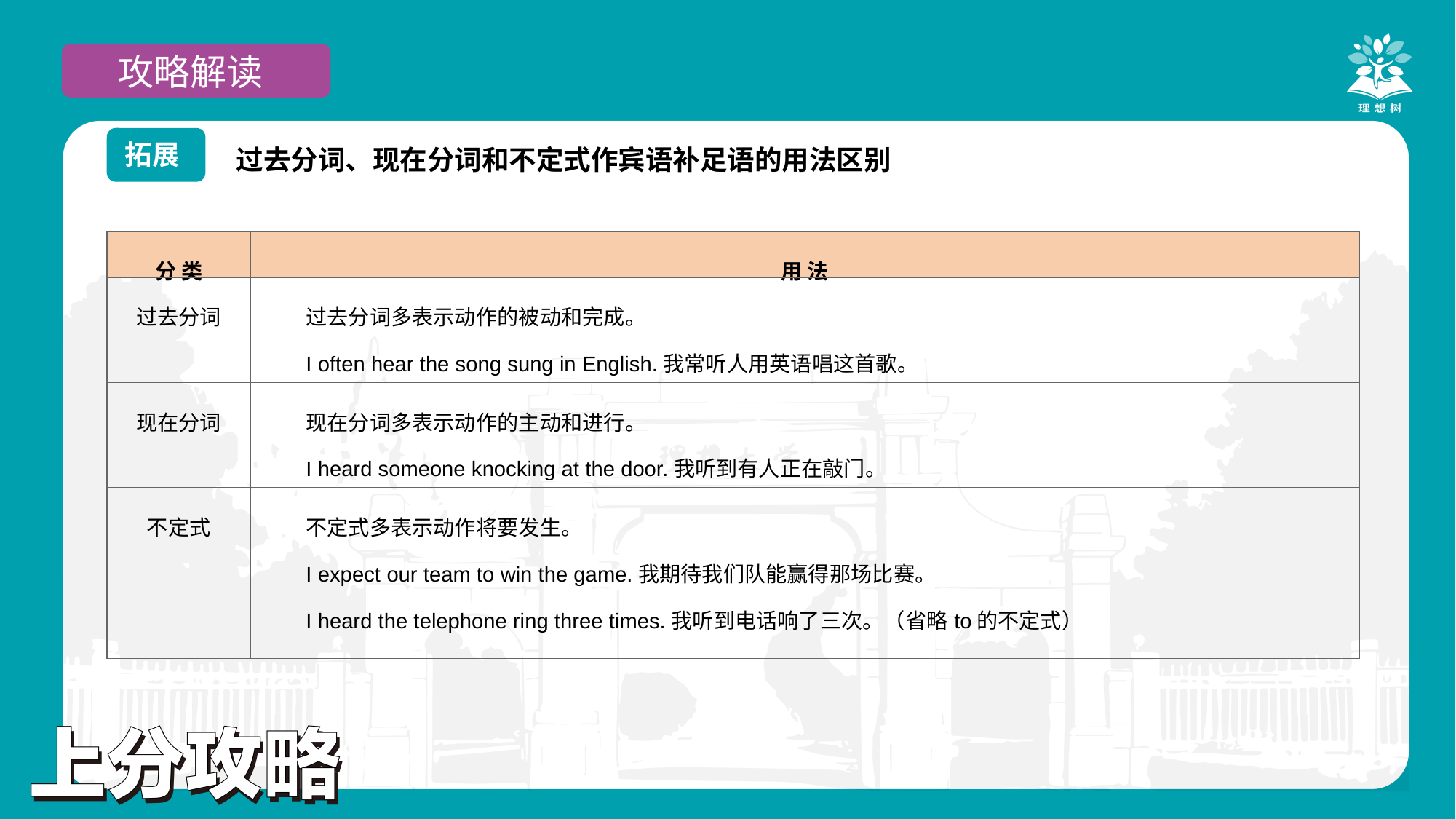

攻略解读
过去分词、现在分词和不定式作宾语补足语的用法区别

拓展
| 分 类 | 用 法 |
| --- | --- |
| 过去分词 | 过去分词多表示动作的被动和完成。 I often hear the song sung in English.我常听人用英语唱这首歌。 |
| 现在分词 | 现在分词多表示动作的主动和进行。 I heard someone knocking at the door.我听到有人正在敲门。 |
| 不定式 | 不定式多表示动作将要发生。 I expect our team to win the game.我期待我们队能赢得那场比赛。 I heard the telephone ring three times.我听到电话响了三次。（省略to的不定式） |